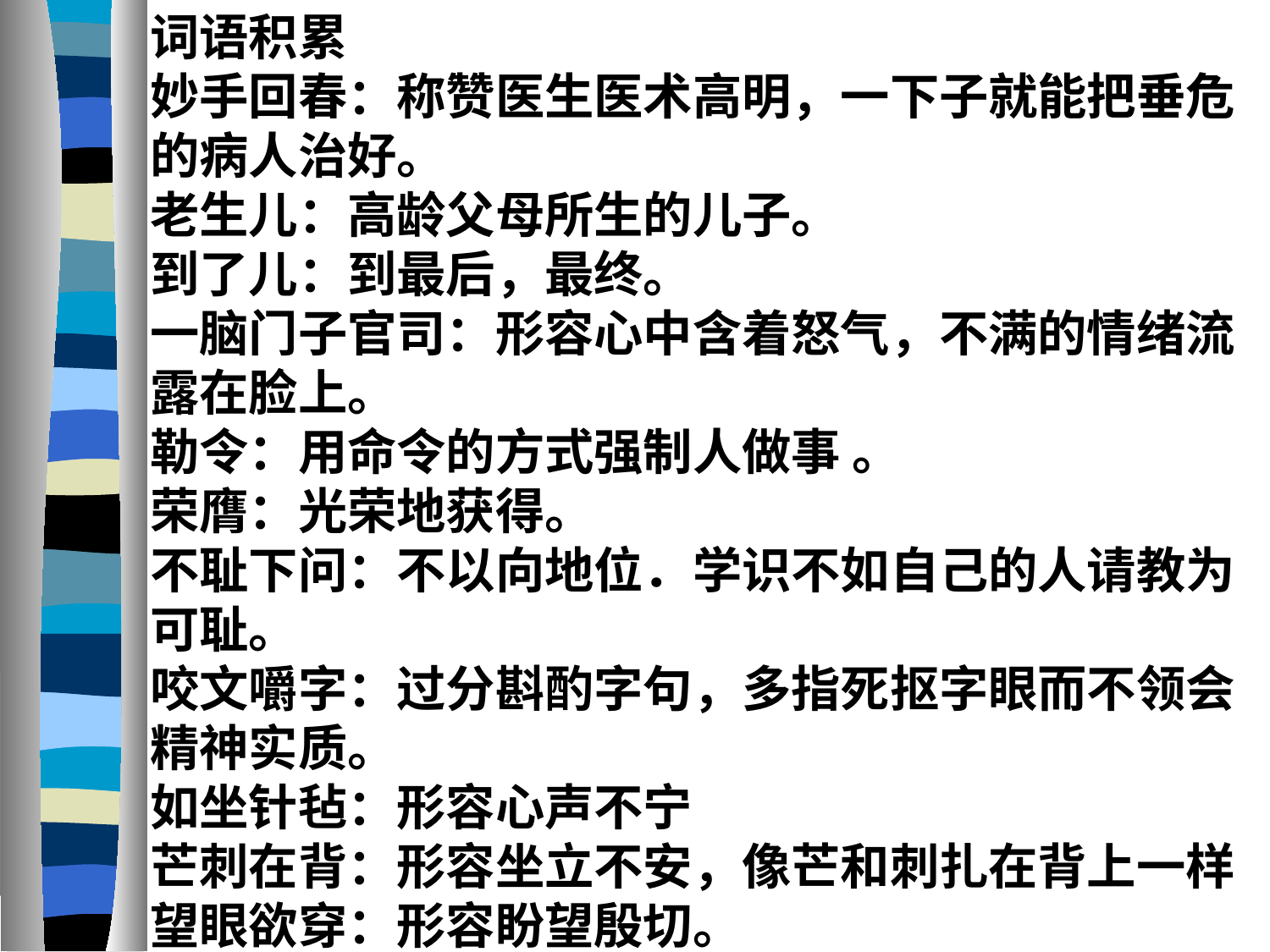

词语积累
妙手回春：称赞医生医术高明，一下子就能把垂危的病人治好。
老生儿：高龄父母所生的儿子。
到了儿：到最后，最终。
一脑门子官司：形容心中含着怒气，不满的情绪流露在脸上。
勒令：用命令的方式强制人做事 。　　
荣膺：光荣地获得。　
不耻下问：不以向地位．学识不如自己的人请教为可耻。　
咬文嚼字：过分斟酌字句，多指死抠字眼而不领会精神实质。　
如坐针毡：形容心声不宁
芒刺在背：形容坐立不安，像芒和刺扎在背上一样望眼欲穿：形容盼望殷切。